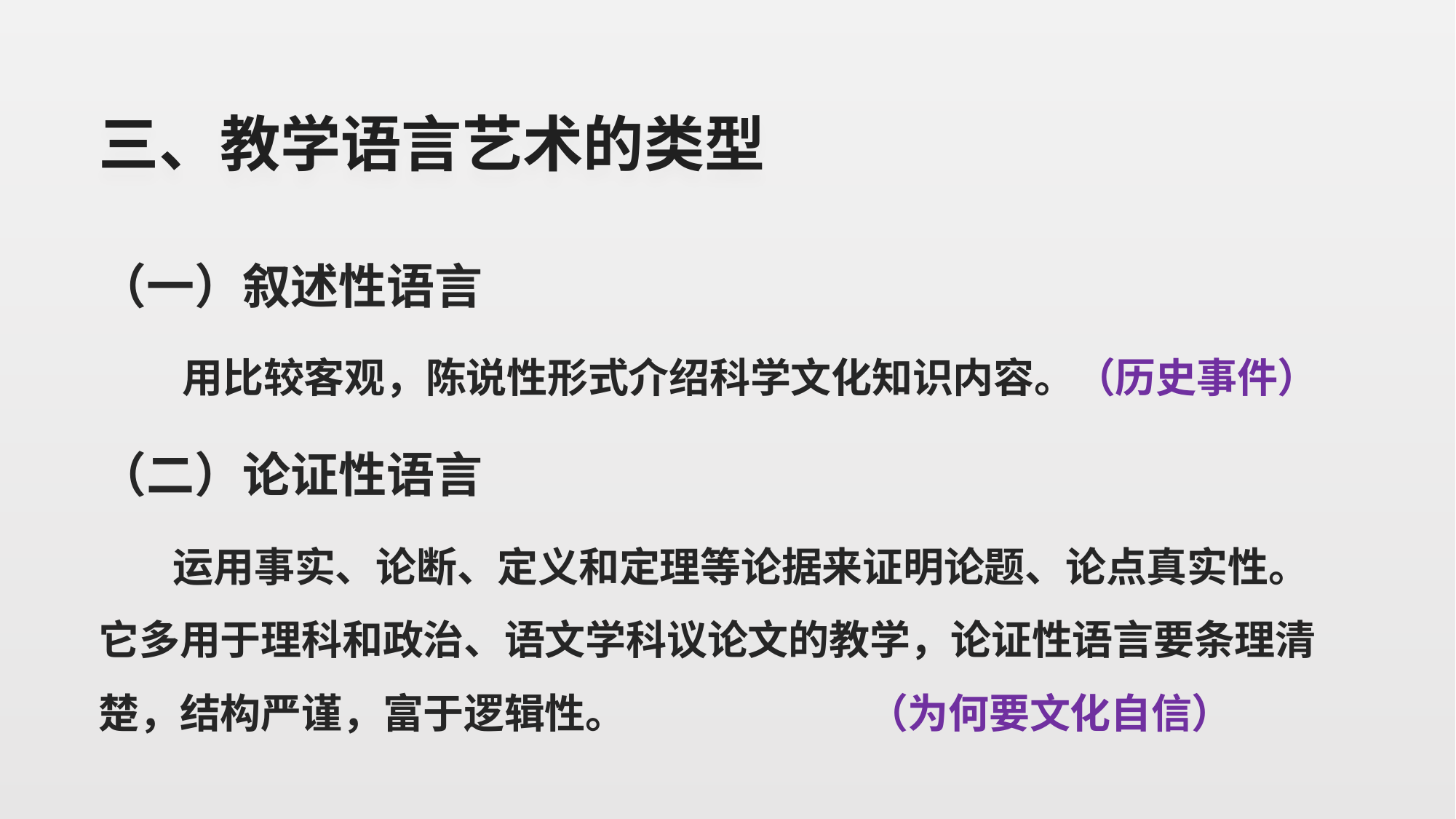

# 三、教学语言艺术的类型
（一）叙述性语言
        用比较客观，陈说性形式介绍科学文化知识内容。（历史事件）
（二）论证性语言
       运用事实、论断、定义和定理等论据来证明论题、论点真实性。它多用于理科和政治、语文学科议论文的教学，论证性语言要条理清楚，结构严谨，富于逻辑性。                          （为何要文化自信）